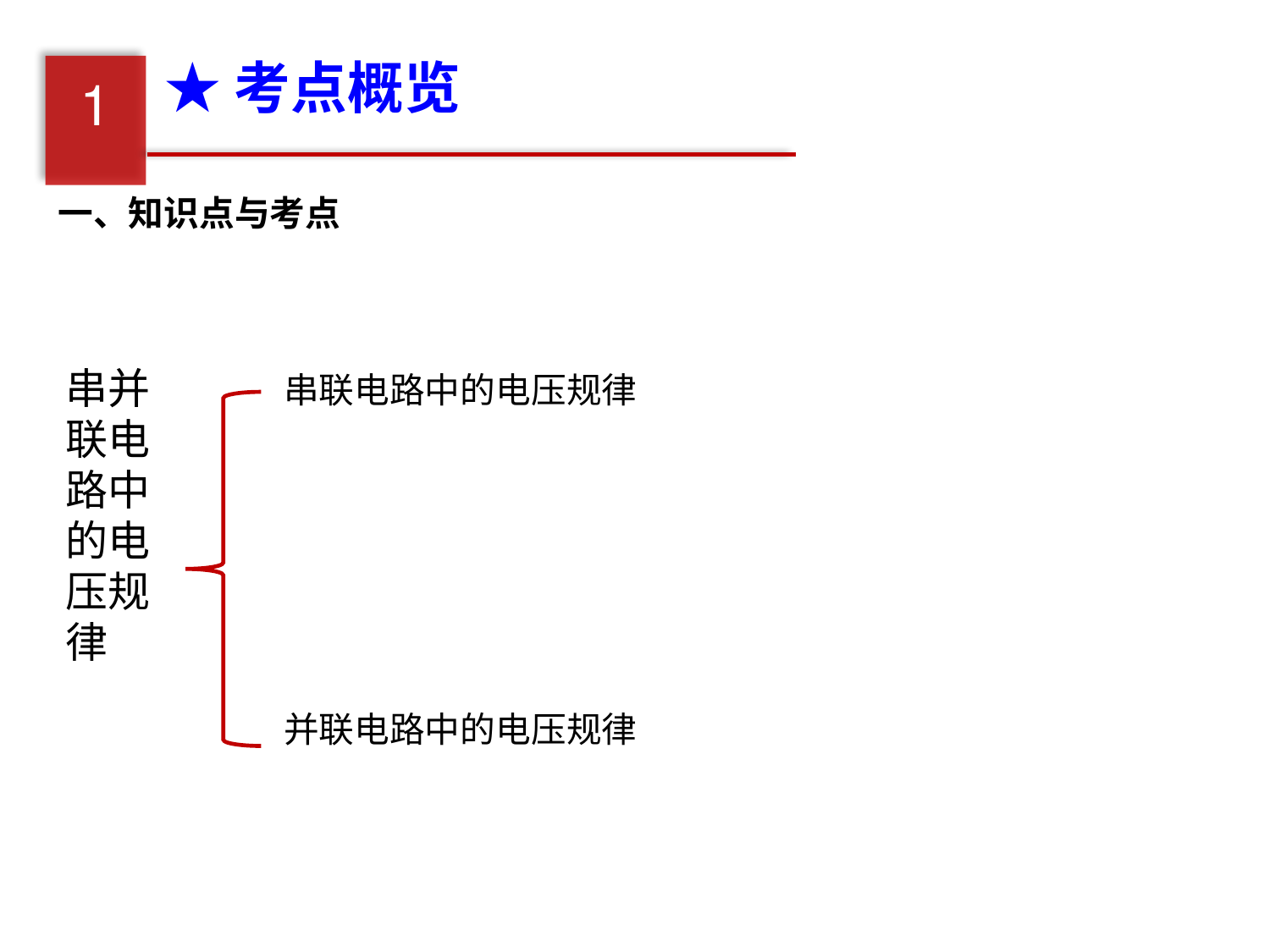

★考点概览

1
一、知识点与考点
串联电路中的电压规律
串并联电路中的电压规律

并联电路中的电压规律